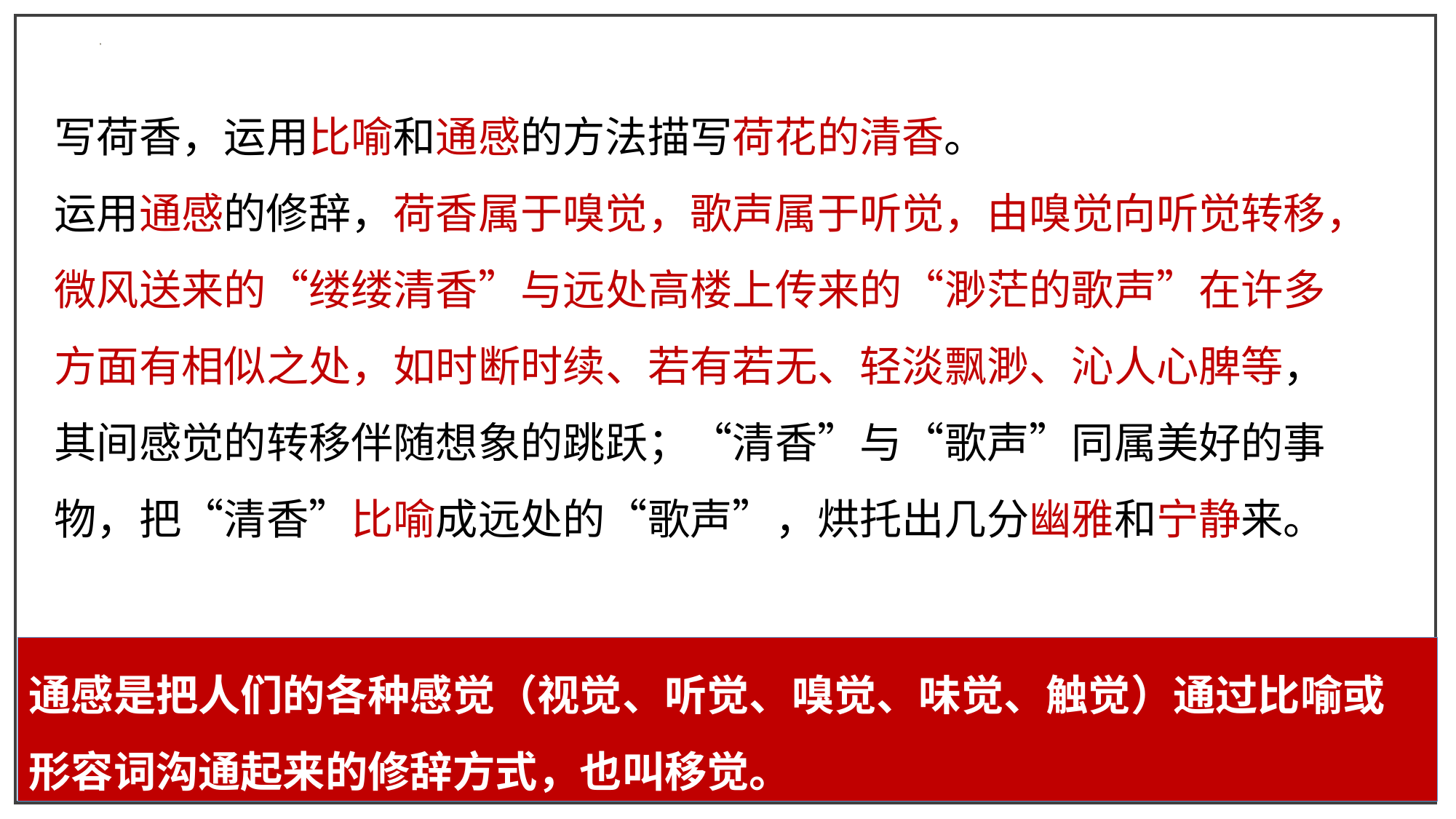

写荷香，运用比喻和通感的方法描写荷花的清香。
运用通感的修辞，荷香属于嗅觉，歌声属于听觉，由嗅觉向听觉转移，微风送来的“缕缕清香”与远处高楼上传来的“渺茫的歌声”在许多方面有相似之处，如时断时续、若有若无、轻淡飘渺、沁人心脾等，其间感觉的转移伴随想象的跳跃；“清香”与“歌声”同属美好的事物，把“清香”比喻成远处的“歌声”，烘托出几分幽雅和宁静来。

通感是把人们的各种感觉（视觉、听觉、嗅觉、味觉、触觉）通过比喻或形容词沟通起来的修辞方式，也叫移觉。